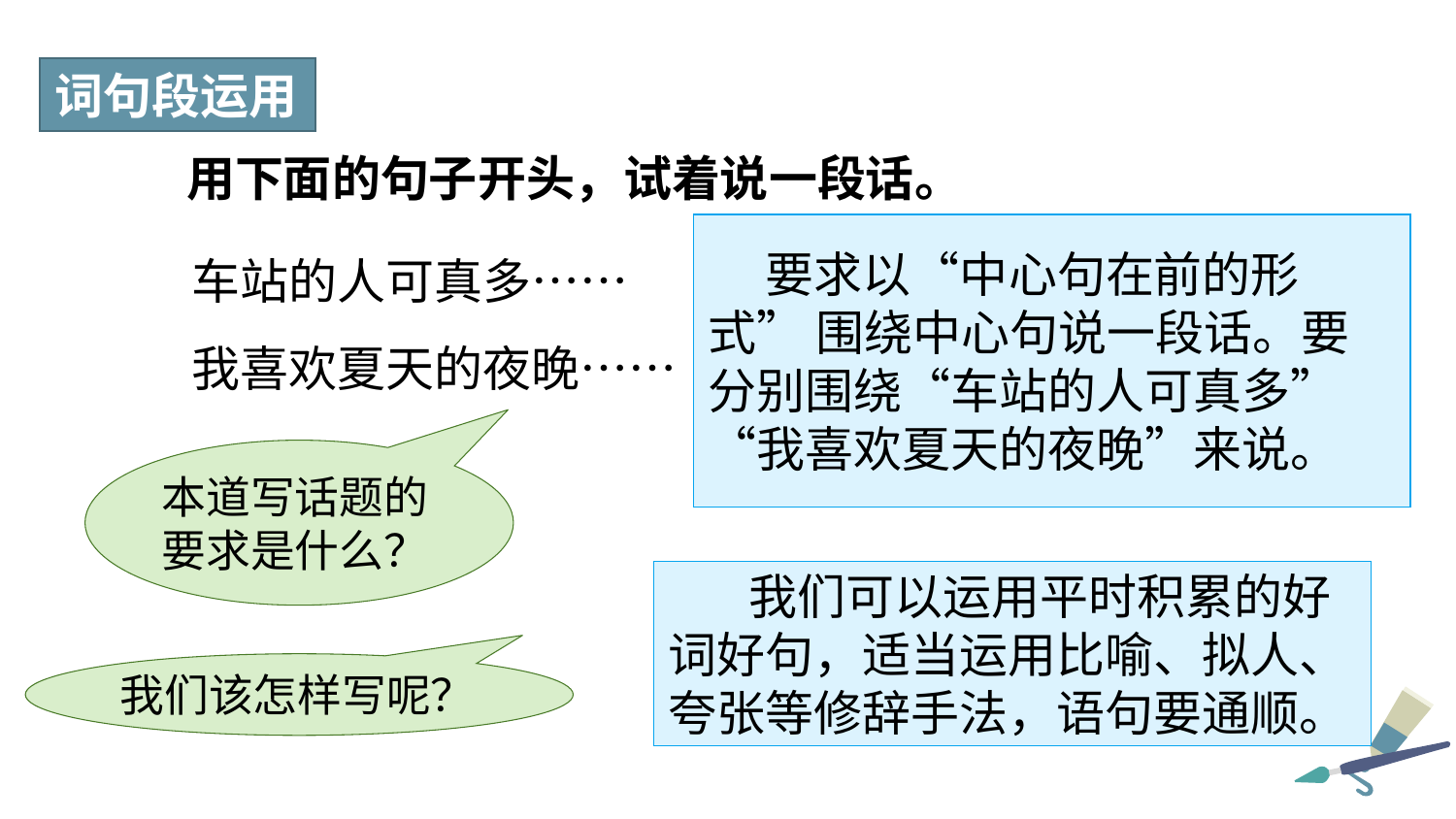

词句段运用
用下面的句子开头，试着说一段话。
车站的人可真多……
我喜欢夏天的夜晚……
要求以“中心句在前的形式” 围绕中心句说一段话。要分别围绕“车站的人可真多”“我喜欢夏天的夜晚”来说。
本道写话题的要求是什么？
 我们可以运用平时积累的好词好句，适当运用比喻、拟人、夸张等修辞手法，语句要通顺。
我们该怎样写呢？